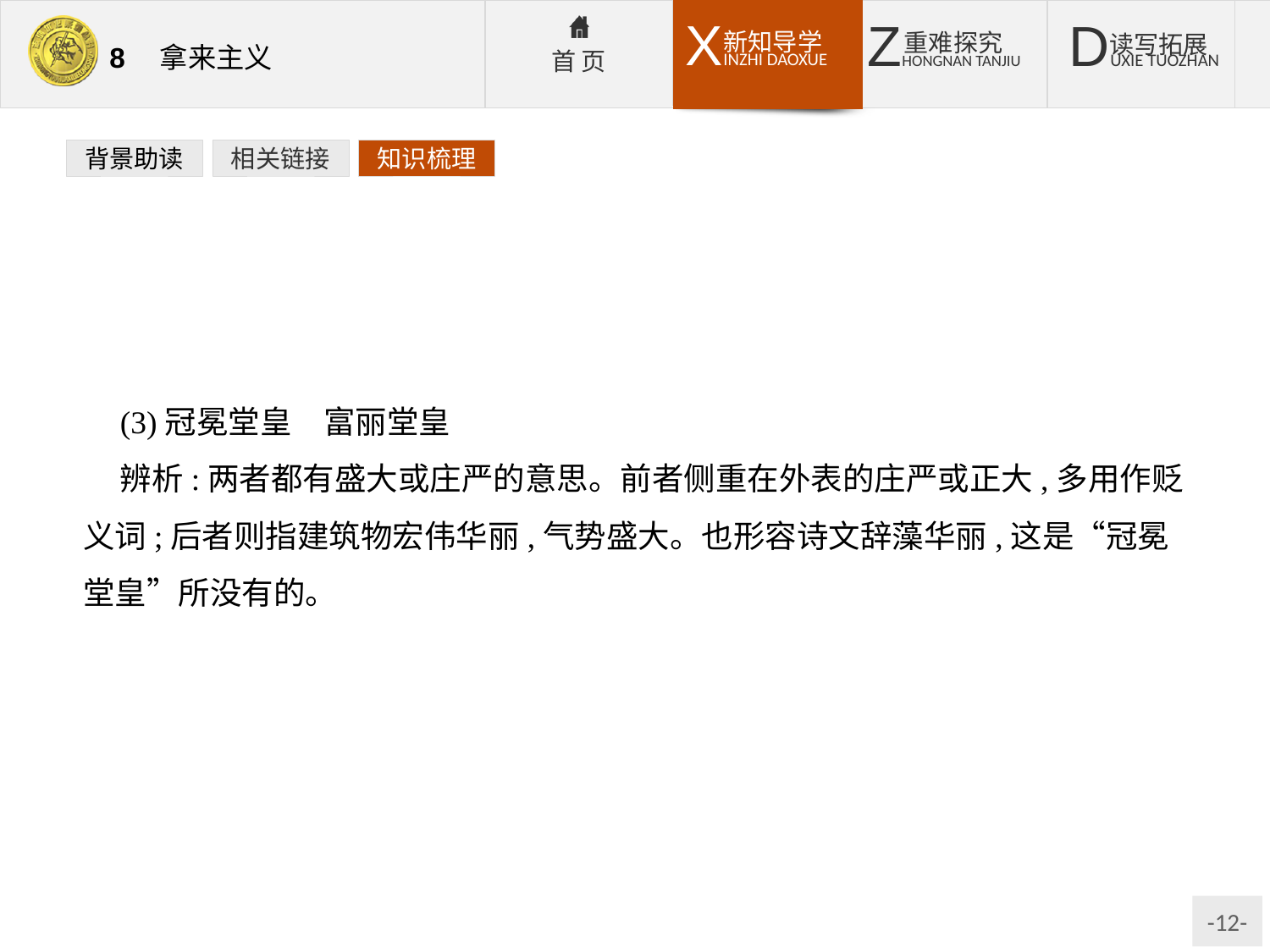

背景助读
相关链接
知识梳理
(3)冠冕堂皇　富丽堂皇
辨析:两者都有盛大或庄严的意思。前者侧重在外表的庄严或正大,多用作贬义词;后者则指建筑物宏伟华丽,气势盛大。也形容诗文辞藻华丽,这是“冠冕堂皇”所没有的。